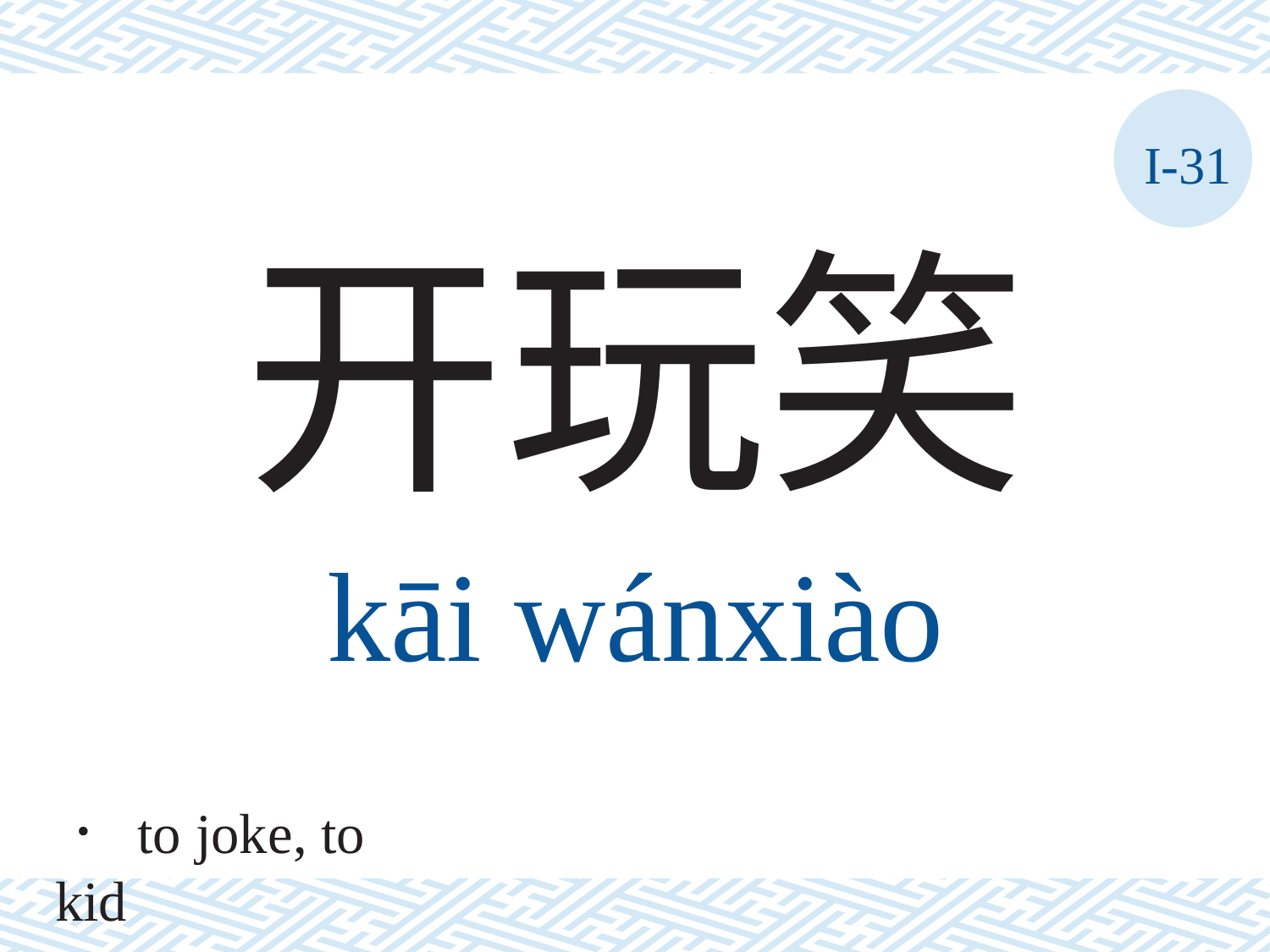

I-31
开玩笑
kāi	wánxiào
． to joke, to kid